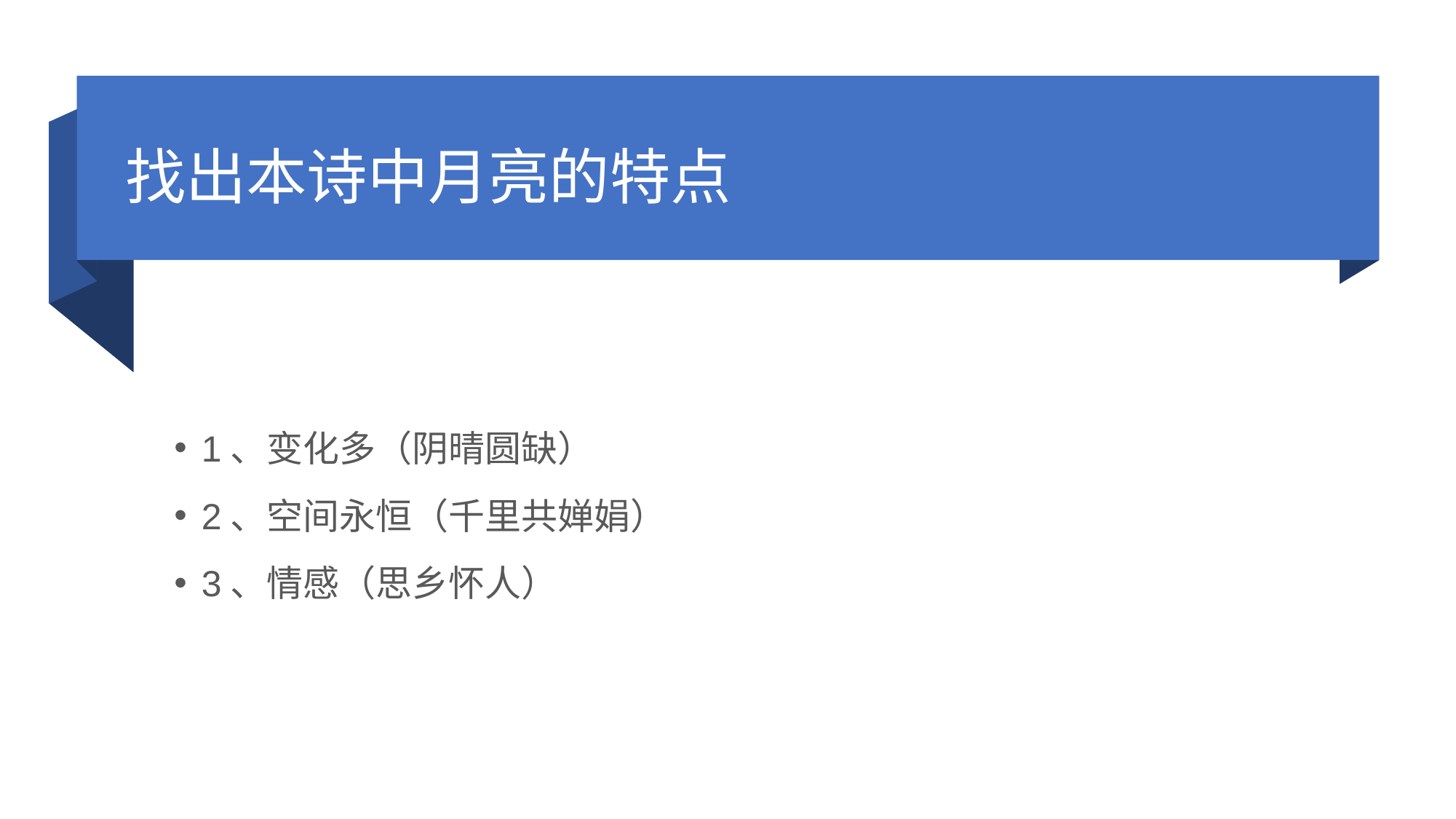

# 找出本诗中月亮的特点

1、变化多（阴晴圆缺）
2、空间永恒（千里共婵娟）
3、情感（思乡怀人）